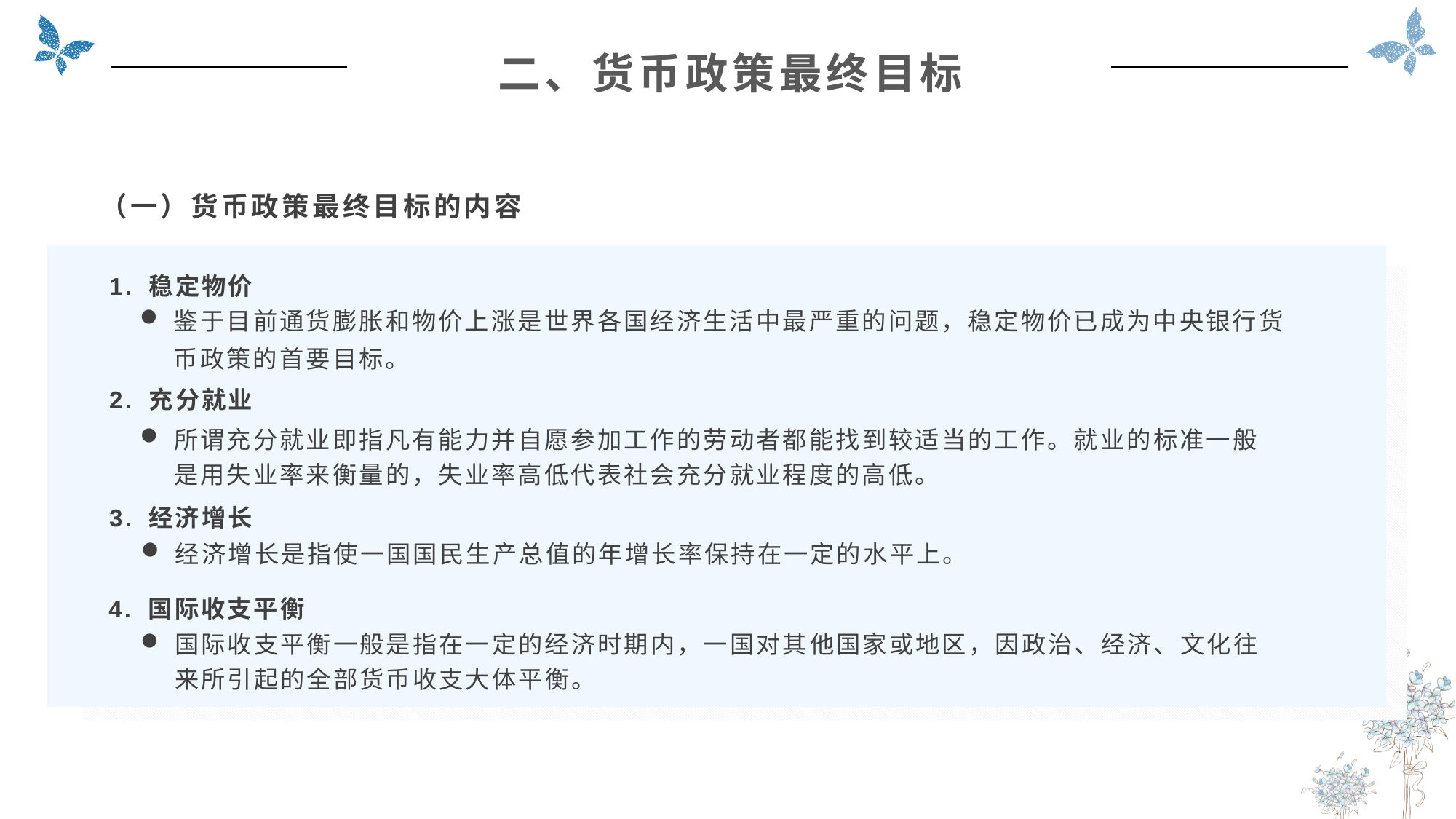

二、货币政策最终目标
（一）货币政策最终目标的内容

1. 稳定物价
鉴于目前通货膨胀和物价上涨是世界各国经济生活中最严重的问题，稳定物价已成为中央银行货币政策的首要目标。

2. 充分就业
所谓充分就业即指凡有能力并自愿参加工作的劳动者都能找到较适当的工作。就业的标准一般是用失业率来衡量的，失业率高低代表社会充分就业程度的高低。
3. 经济增长
经济增长是指使一国国民生产总值的年增长率保持在一定的水平上。
4. 国际收支平衡
国际收支平衡一般是指在一定的经济时期内，一国对其他国家或地区，因政治、经济、文化往来所引起的全部货币收支大体平衡。